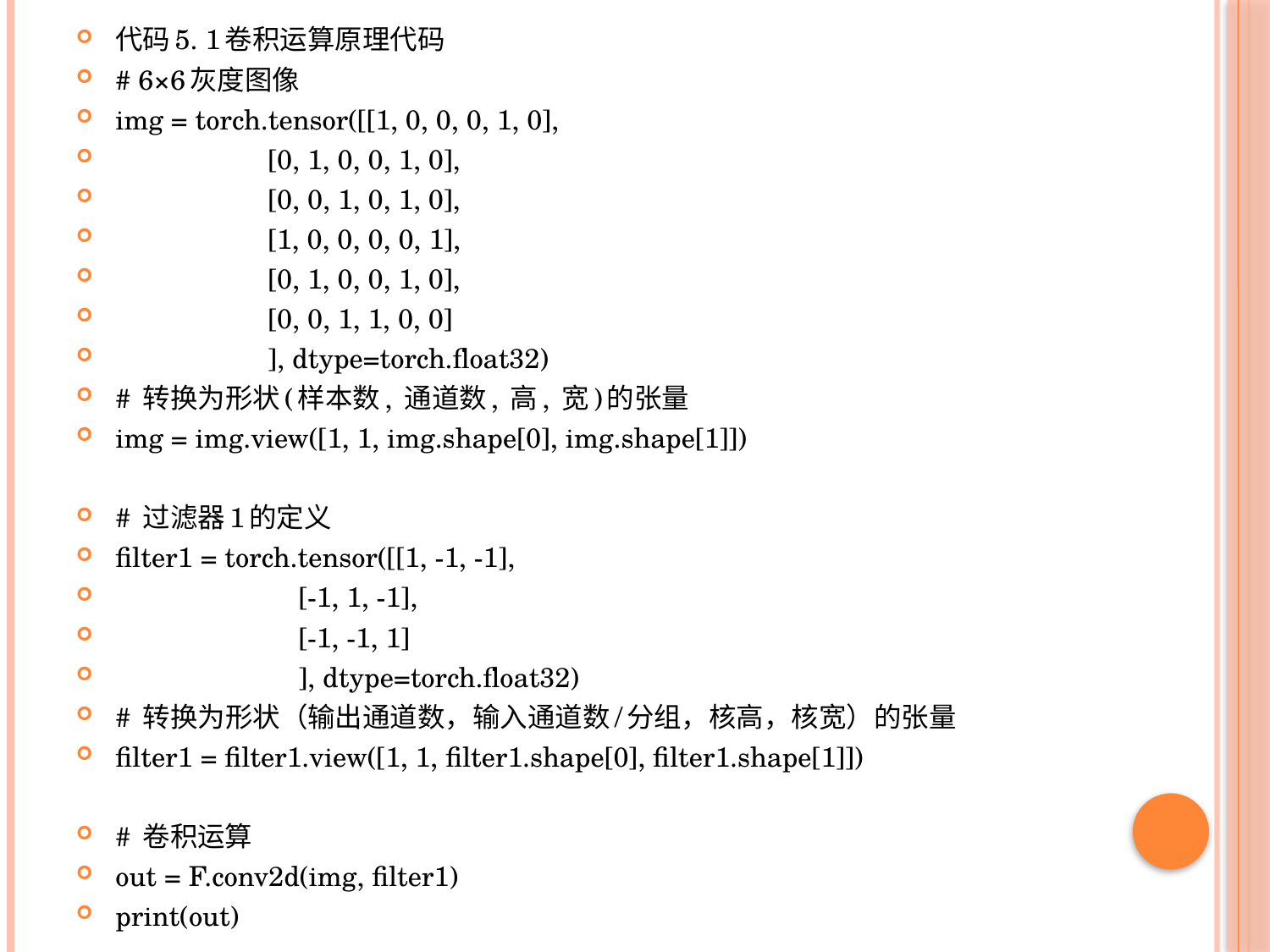

代码5. 1卷积运算原理代码
# 6×6灰度图像
img = torch.tensor([[1, 0, 0, 0, 1, 0],
                    [0, 1, 0, 0, 1, 0],
                    [0, 0, 1, 0, 1, 0],
                    [1, 0, 0, 0, 0, 1],
                    [0, 1, 0, 0, 1, 0],
                    [0, 0, 1, 1, 0, 0]
                    ], dtype=torch.float32)
# 转换为形状(样本数, 通道数, 高, 宽)的张量
img = img.view([1, 1, img.shape[0], img.shape[1]])

# 过滤器1的定义
filter1 = torch.tensor([[1, -1, -1],
                        [-1, 1, -1],
                        [-1, -1, 1]
                        ], dtype=torch.float32)
# 转换为形状（输出通道数，输入通道数/分组，核高，核宽）的张量
filter1 = filter1.view([1, 1, filter1.shape[0], filter1.shape[1]])

# 卷积运算
out = F.conv2d(img, filter1)
print(out)